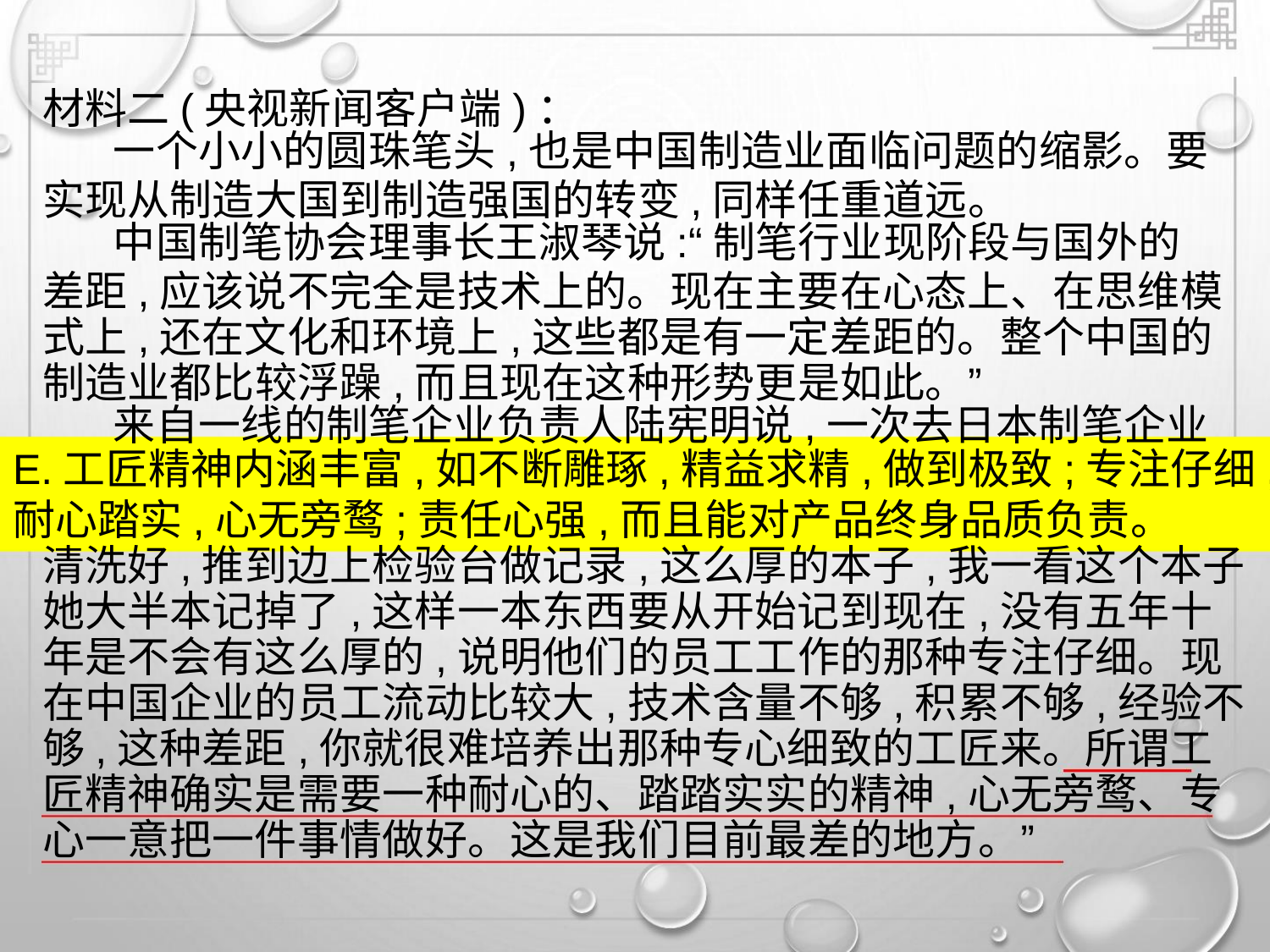

材料二(央视新闻客户端)：
一个小小的圆珠笔头,也是中国制造业面临问题的缩影。要
实现从制造大国到制造强国的转变,同样任重道远。
中国制笔协会理事长王淑琴说:“制笔行业现阶段与国外的
差距,应该说不完全是技术上的。现在主要在心态上、在思维模
式上,还在文化和环境上,这些都是有一定差距的。整个中国的
制造业都比较浮躁,而且现在这种形势更是如此。”
来自一线的制笔企业负责人陆宪明说,一次去日本制笔企业
E.工匠精神内涵丰富,如不断雕琢,精益求精,做到极致;专注仔细,
耐心踏实,心无旁鹜;责任心强,而且能对产品终身品质负责。
清洗好,推到边上检验台做记录,这么厚的本子,我一看这个本子
她大半本记掉了,这样一本东西要从开始记到现在,没有五年十
年是不会有这么厚的,说明他们的员工工作的那种专注仔细。现
在中国企业的员工流动比较大,技术含量不够,积累不够,经验不
够,这种差距,你就很难培养出那种专心细致的工匠来。所谓工
匠精神确实是需要一种耐心的、踏踏实实的精神,心无旁鹜、专
心一意把一件事情做好。这是我们目前最差的地方。”